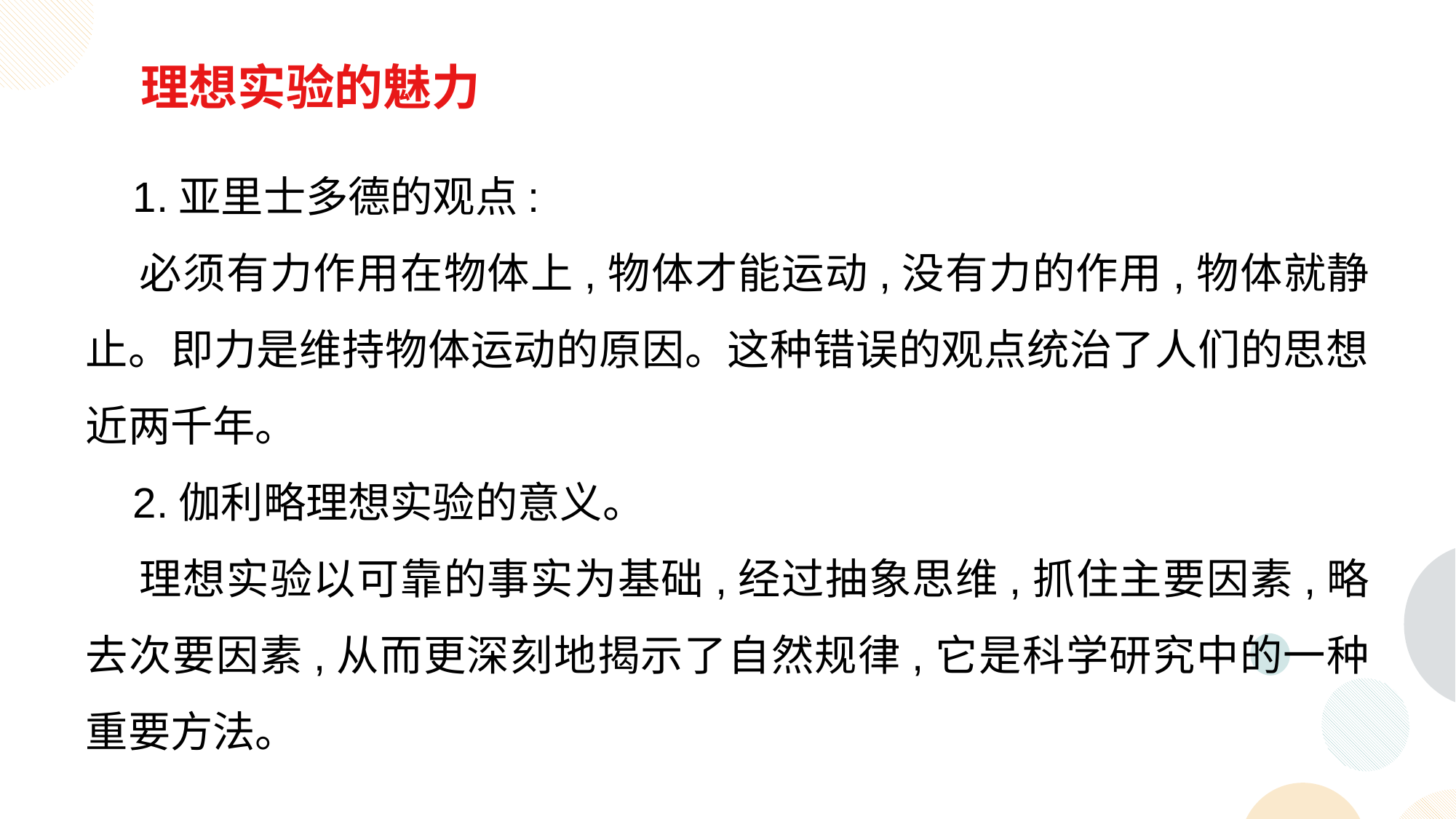

理想实验的魅力
    1.亚里士多德的观点:
    必须有力作用在物体上,物体才能运动,没有力的作用,物体就静止。即力是维持物体运动的原因。这种错误的观点统治了人们的思想近两千年。
    2.伽利略理想实验的意义。
    理想实验以可靠的事实为基础,经过抽象思维,抓住主要因素,略去次要因素,从而更深刻地揭示了自然规律,它是科学研究中的一种重要方法。